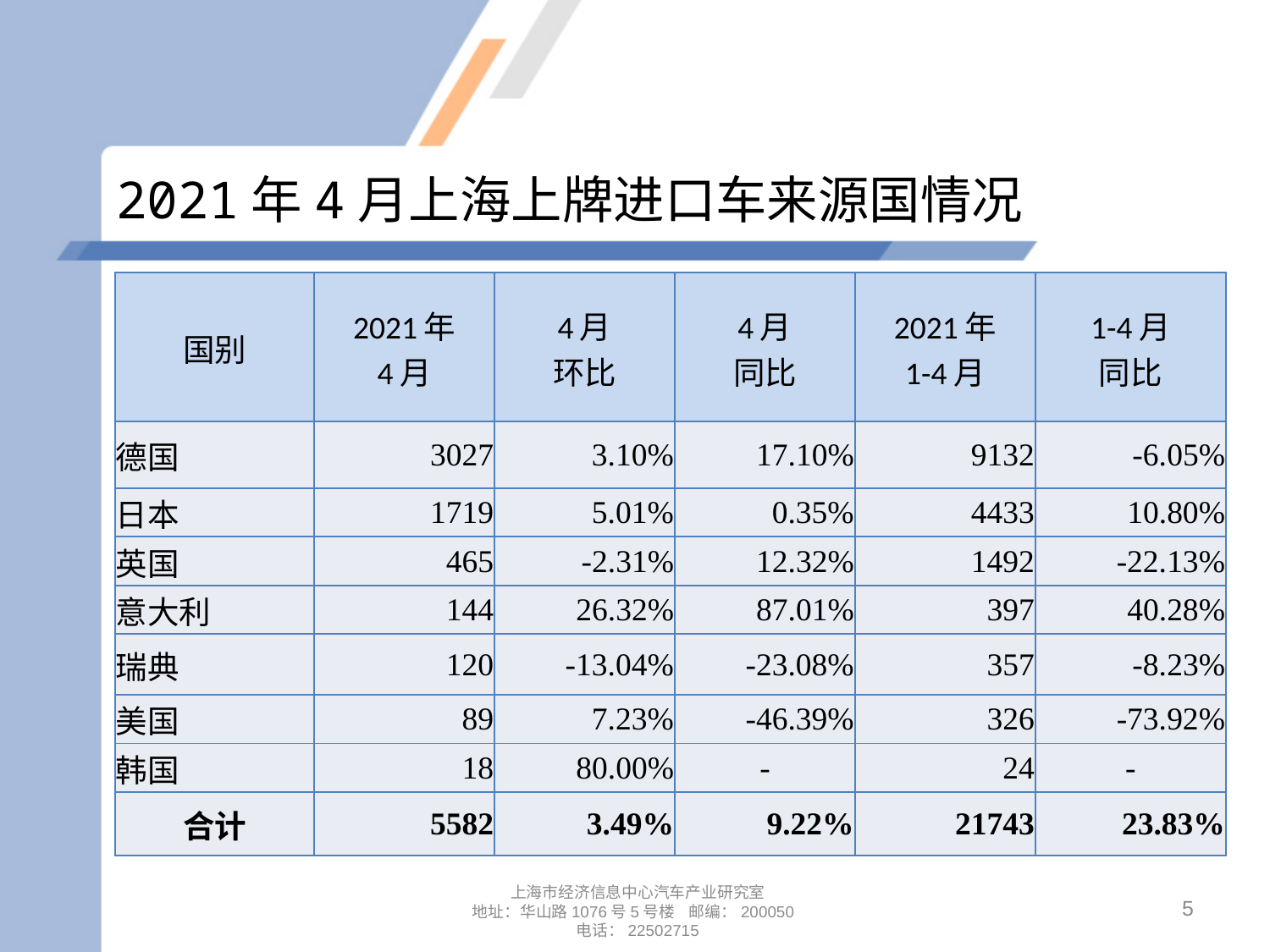

# 2021年4月上海上牌进口车来源国情况
| 国别 | 2021年 4月 | 4月 环比 | 4月 同比 | 2021年 1-4月 | 1-4月 同比 |
| --- | --- | --- | --- | --- | --- |
| 德国 | 3027 | 3.10% | 17.10% | 9132 | -6.05% |
| 日本 | 1719 | 5.01% | 0.35% | 4433 | 10.80% |
| 英国 | 465 | -2.31% | 12.32% | 1492 | -22.13% |
| 意大利 | 144 | 26.32% | 87.01% | 397 | 40.28% |
| 瑞典 | 120 | -13.04% | -23.08% | 357 | -8.23% |
| 美国 | 89 | 7.23% | -46.39% | 326 | -73.92% |
| 韩国 | 18 | 80.00% | - | 24 | - |
| 合计 | 5582 | 3.49% | 9.22% | 21743 | 23.83% |

5
上海市经济信息中心汽车产业研究室
地址：华山路1076号5号楼    邮编：200050
电话：22502715